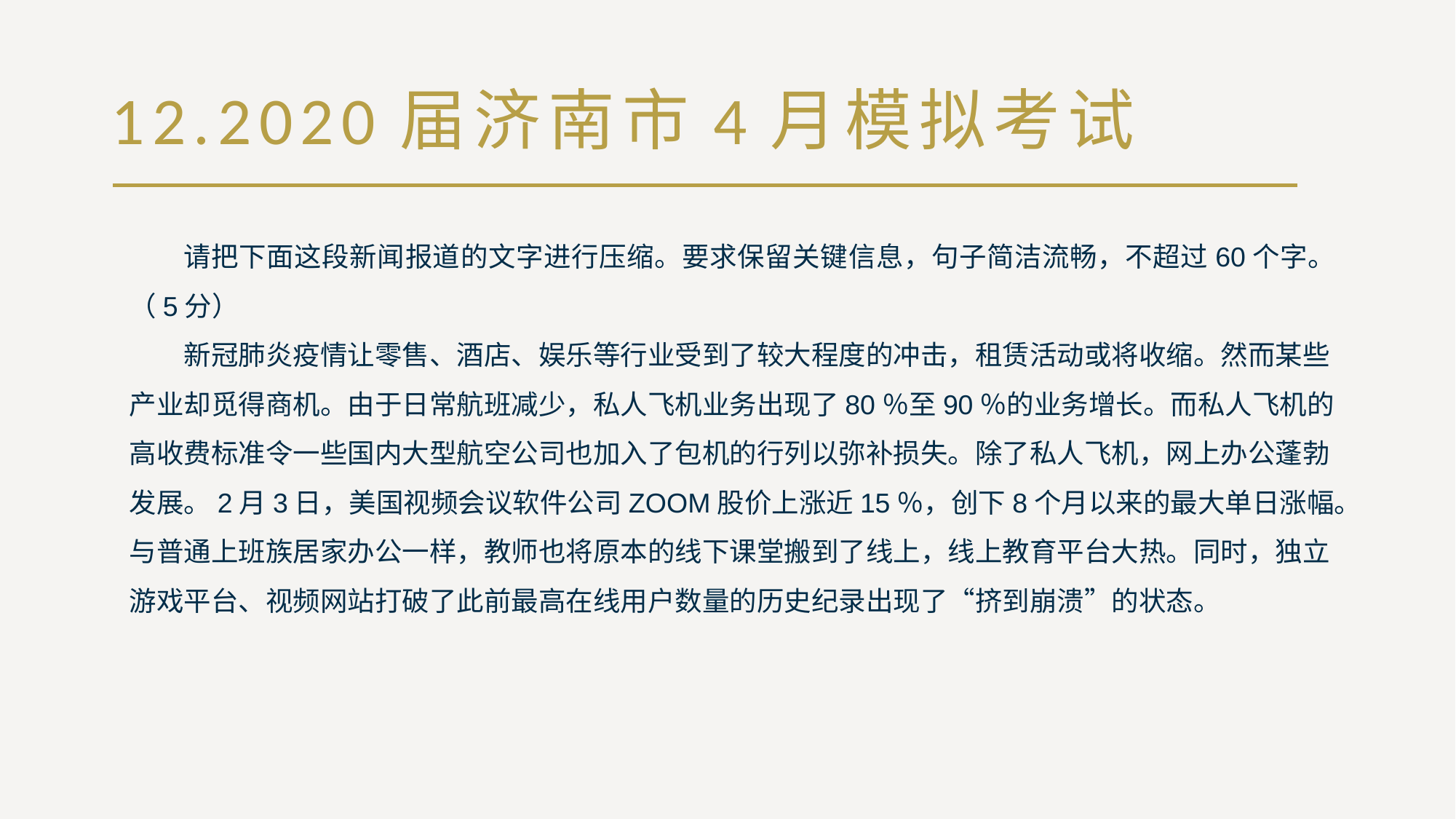

# 12.2020届济南市4月模拟考试
请把下面这段新闻报道的文字进行压缩。要求保留关键信息，句子简洁流畅，不超过60个字。（5分）
新冠肺炎疫情让零售、酒店、娱乐等行业受到了较大程度的冲击，租赁活动或将收缩。然而某些产业却觅得商机。由于日常航班减少，私人飞机业务出现了80％至90％的业务增长。而私人飞机的高收费标准令一些国内大型航空公司也加入了包机的行列以弥补损失。除了私人飞机，网上办公蓬勃发展。2月3日，美国视频会议软件公司ZOOM股价上涨近15％，创下8个月以来的最大单日涨幅。与普通上班族居家办公一样，教师也将原本的线下课堂搬到了线上，线上教育平台大热。同时，独立游戏平台、视频网站打破了此前最高在线用户数量的历史纪录出现了“挤到崩溃”的状态。